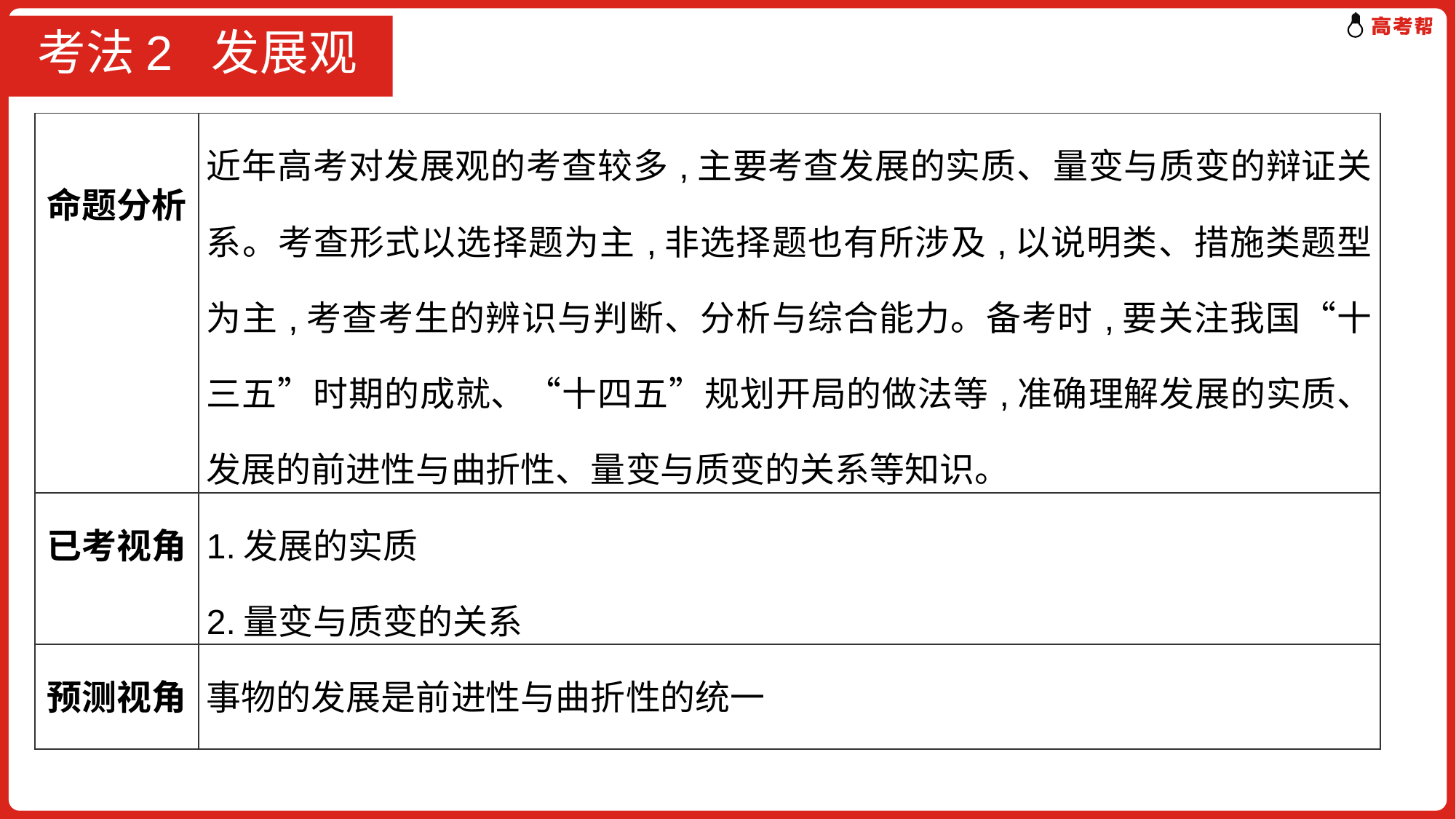

# 考法2  发展观
| 命题分析 | 近年高考对发展观的考查较多,主要考查发展的实质、量变与质变的辩证关系。考查形式以选择题为主,非选择题也有所涉及,以说明类、措施类题型为主,考查考生的辨识与判断、分析与综合能力。备考时,要关注我国“十三五”时期的成就、“十四五”规划开局的做法等,准确理解发展的实质、发展的前进性与曲折性、量变与质变的关系等知识。 |
| --- | --- |
| 已考视角 | 1.发展的实质 2.量变与质变的关系 |
| 预测视角 | 事物的发展是前进性与曲折性的统一 |